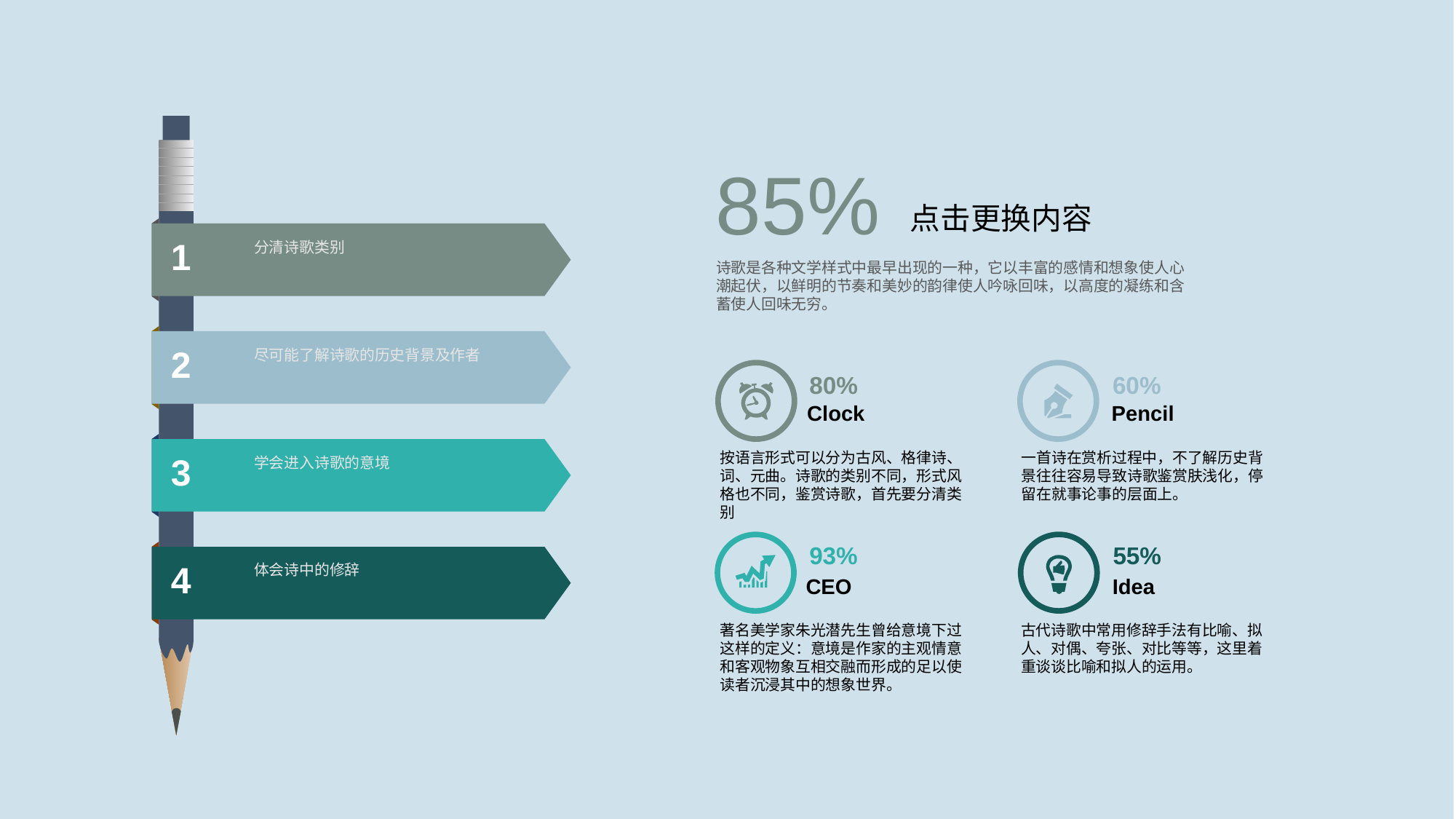

1
分清诗歌类别

2
尽可能了解诗歌的历史背景及作者

3
学会进入诗歌的意境

4
体会诗中的修辞

85%
点击更换内容
诗歌是各种文学样式中最早出现的一种，它以丰富的感情和想象使人心潮起伏，以鲜明的节奏和美妙的韵律使人吟咏回味，以高度的凝练和含蓄使人回味无穷。

80%
60%

Clock
Pencil
按语言形式可以分为古风、格律诗、词、元曲。诗歌的类别不同，形式风格也不同，鉴赏诗歌，首先要分清类别
一首诗在赏析过程中，不了解历史背景往往容易导致诗歌鉴赏肤浅化，停留在就事论事的层面上。

93%
55%

CEO
Idea
著名美学家朱光潜先生曾给意境下过这样的定义：意境是作家的主观情意和客观物象互相交融而形成的足以使读者沉浸其中的想象世界。
古代诗歌中常用修辞手法有比喻、拟人、对偶、夸张、对比等等，这里着重谈谈比喻和拟人的运用。